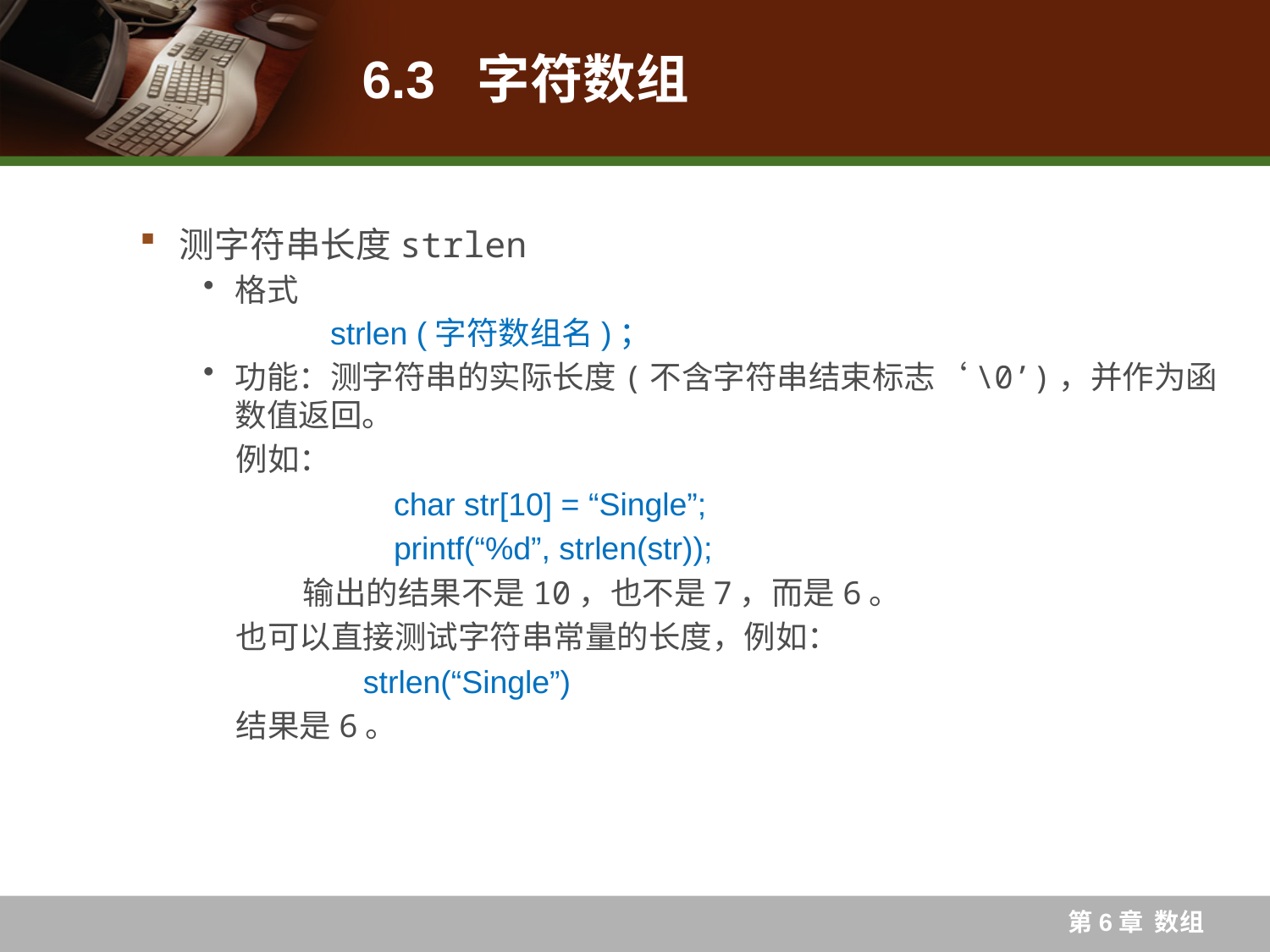

# 6.3  字符数组
测字符串长度strlen
格式
	strlen (字符数组名)；
功能：测字符串的实际长度(不含字符串结束标志‘\0’)，并作为函数值返回。
例如：
		char str[10] = “Single”;
		printf(“%d”, strlen(str));
	    输出的结果不是10，也不是7，而是6。
也可以直接测试字符串常量的长度，例如：
	strlen(“Single”)
结果是6。
第6章  数组